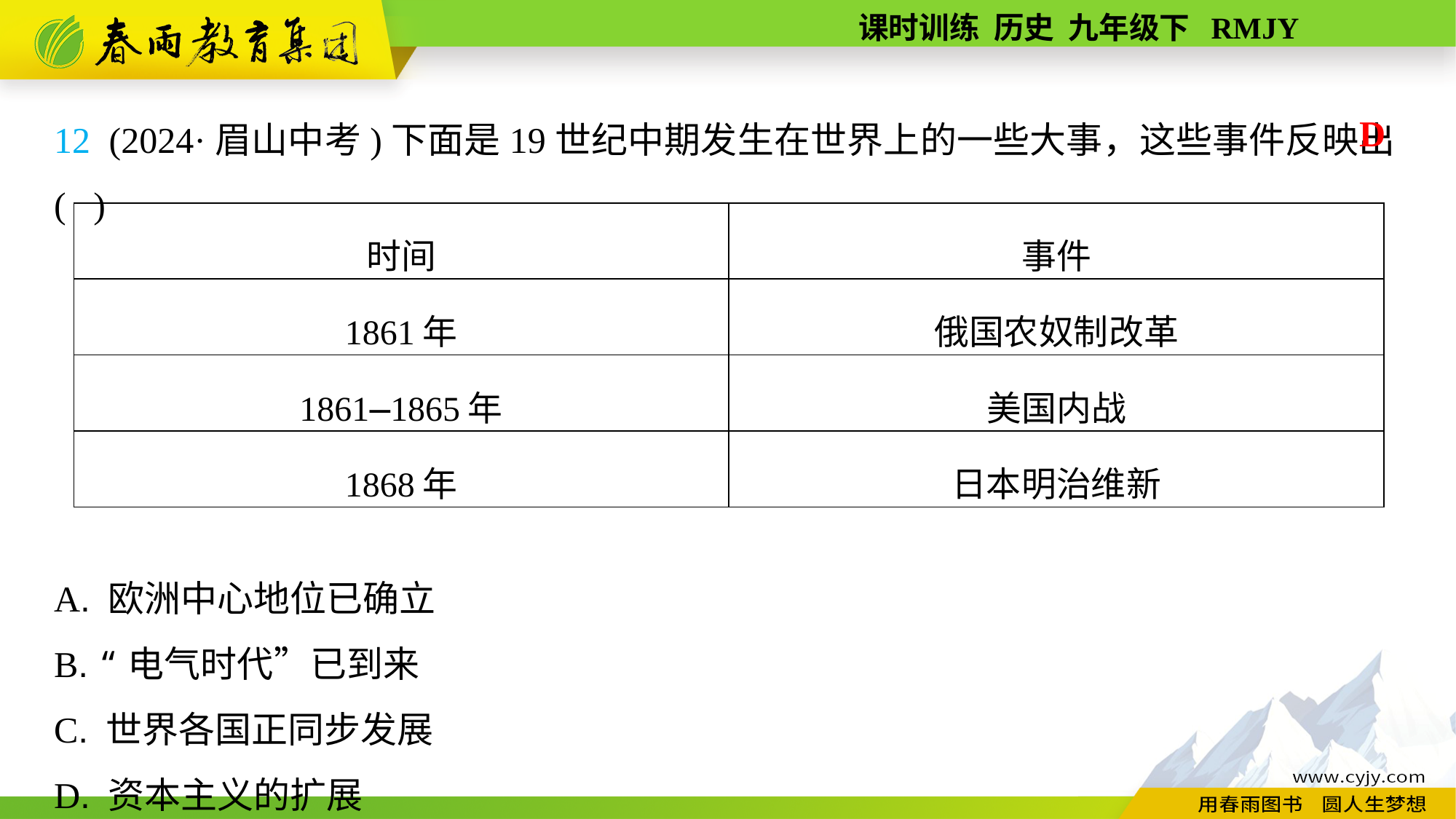

12  (2024·眉山中考)下面是19世纪中期发生在世界上的一些大事，这些事件反映出(   )

A. 欧洲中心地位已确立
B. “电气时代”已到来
C. 世界各国正同步发展
D. 资本主义的扩展
D
| 时间 | 事件 |
| --- | --- |
| 1861年 | 俄国农奴制改革 |
| 1861—1865年 | 美国内战 |
| 1868年 | 日本明治维新 |